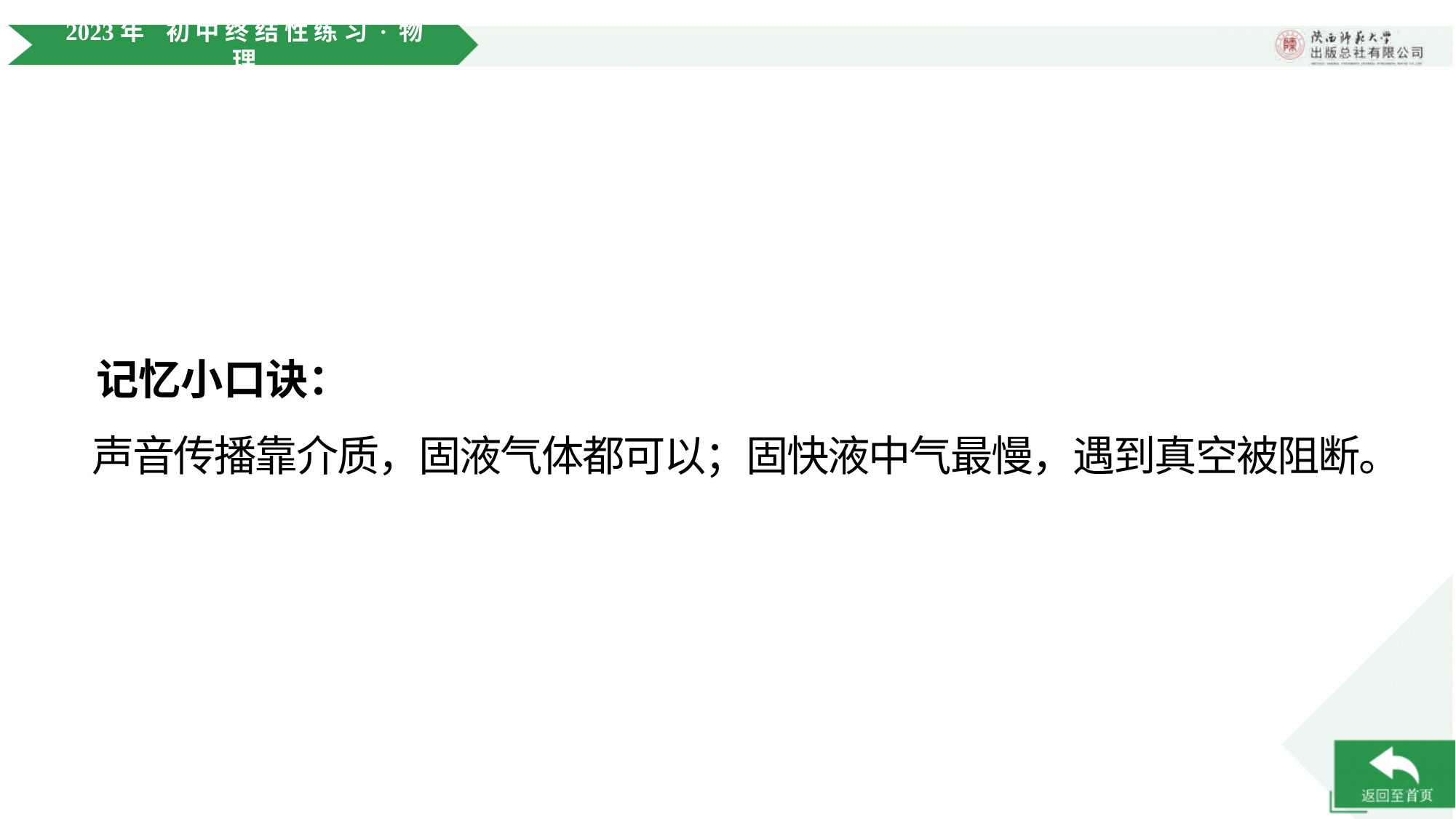

记忆小口诀：
    声音传播靠介质，固液气体都可以；固快液中气最慢，遇到真空被阻断。